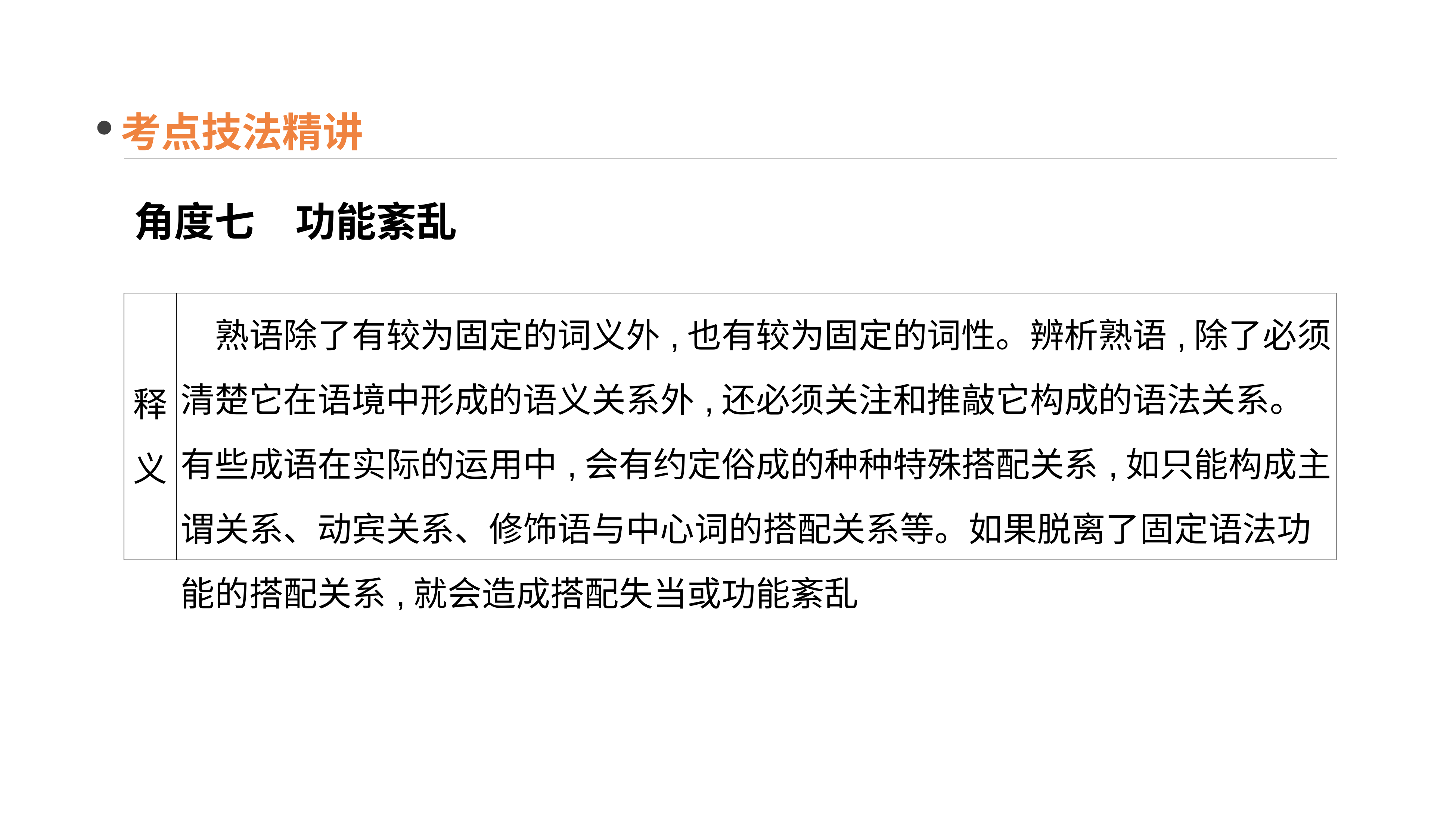

考点技法精讲

角度七　功能紊乱
| 释义 | 熟语除了有较为固定的词义外,也有较为固定的词性。辨析熟语,除了必须清楚它在语境中形成的语义关系外,还必须关注和推敲它构成的语法关系。有些成语在实际的运用中,会有约定俗成的种种特殊搭配关系,如只能构成主谓关系、动宾关系、修饰语与中心词的搭配关系等。如果脱离了固定语法功能的搭配关系,就会造成搭配失当或功能紊乱 |
| --- | --- |